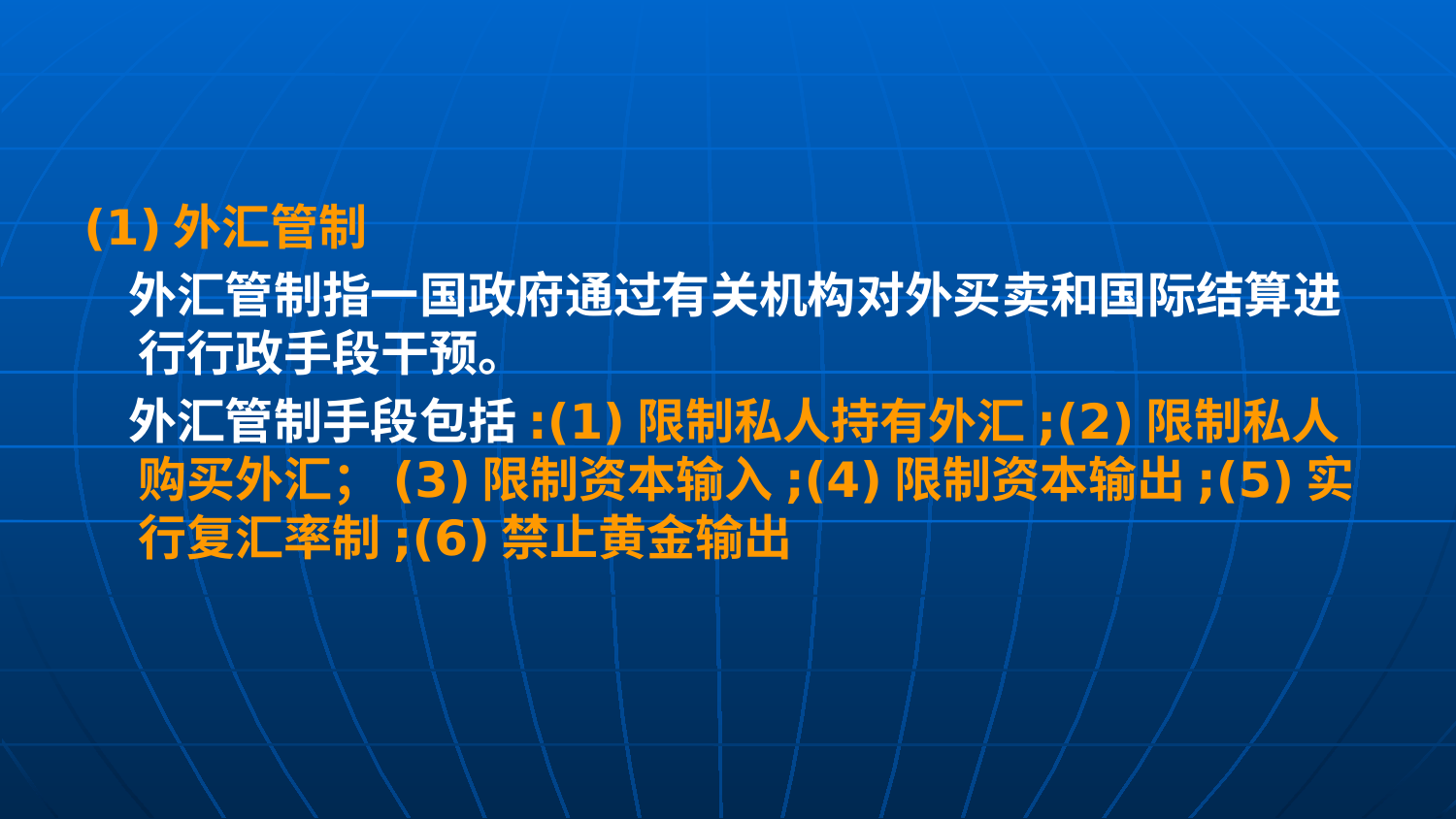

(1)外汇管制
   外汇管制指一国政府通过有关机构对外买卖和国际结算进行行政手段干预。
   外汇管制手段包括:(1)限制私人持有外汇;(2)限制私人购买外汇；(3)限制资本输入;(4)限制资本输出;(5)实行复汇率制;(6)禁止黄金输出